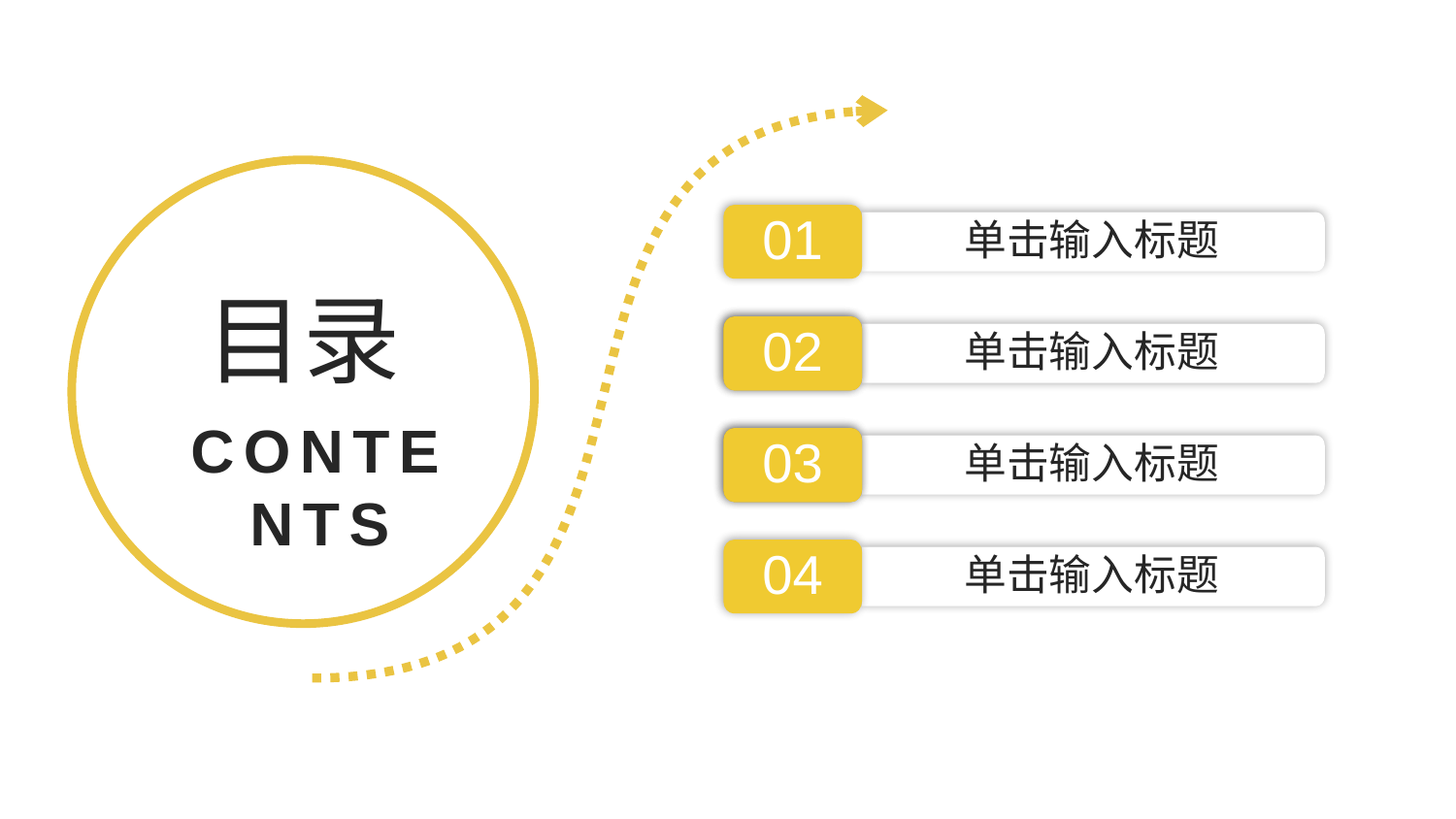

01
单击输入标题
目录
CONTENTS
02
02
单击输入标题
03
03
单击输入标题
04
单击输入标题